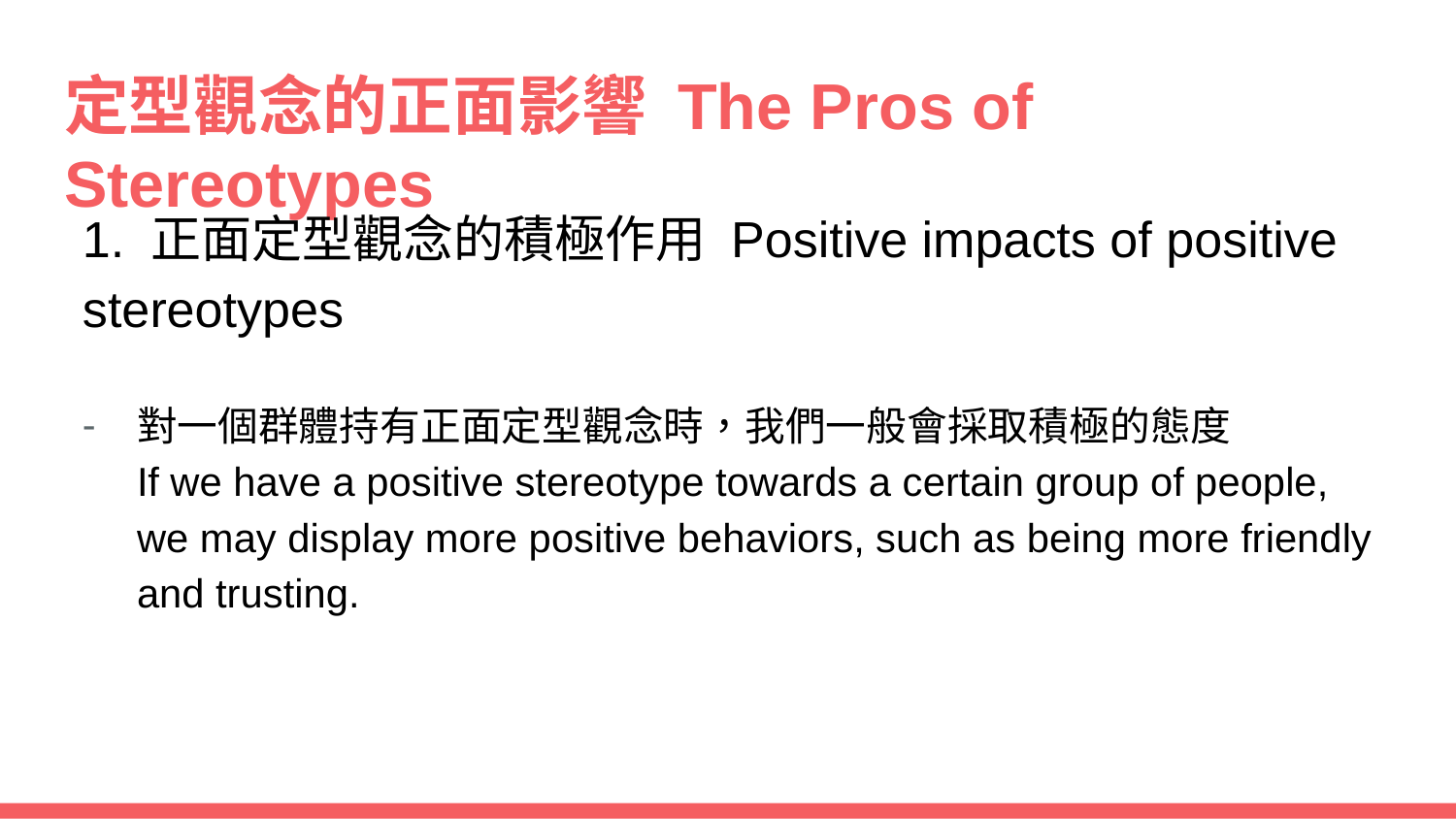

# 定型觀念的正面影響 The Pros of Stereotypes
1. 正面定型觀念的積極作用 Positive impacts of positive stereotypes

對一個群體持有正面定型觀念時，我們一般會採取積極的態度
If we have a positive stereotype towards a certain group of people, we may display more positive behaviors, such as being more friendly and trusting.